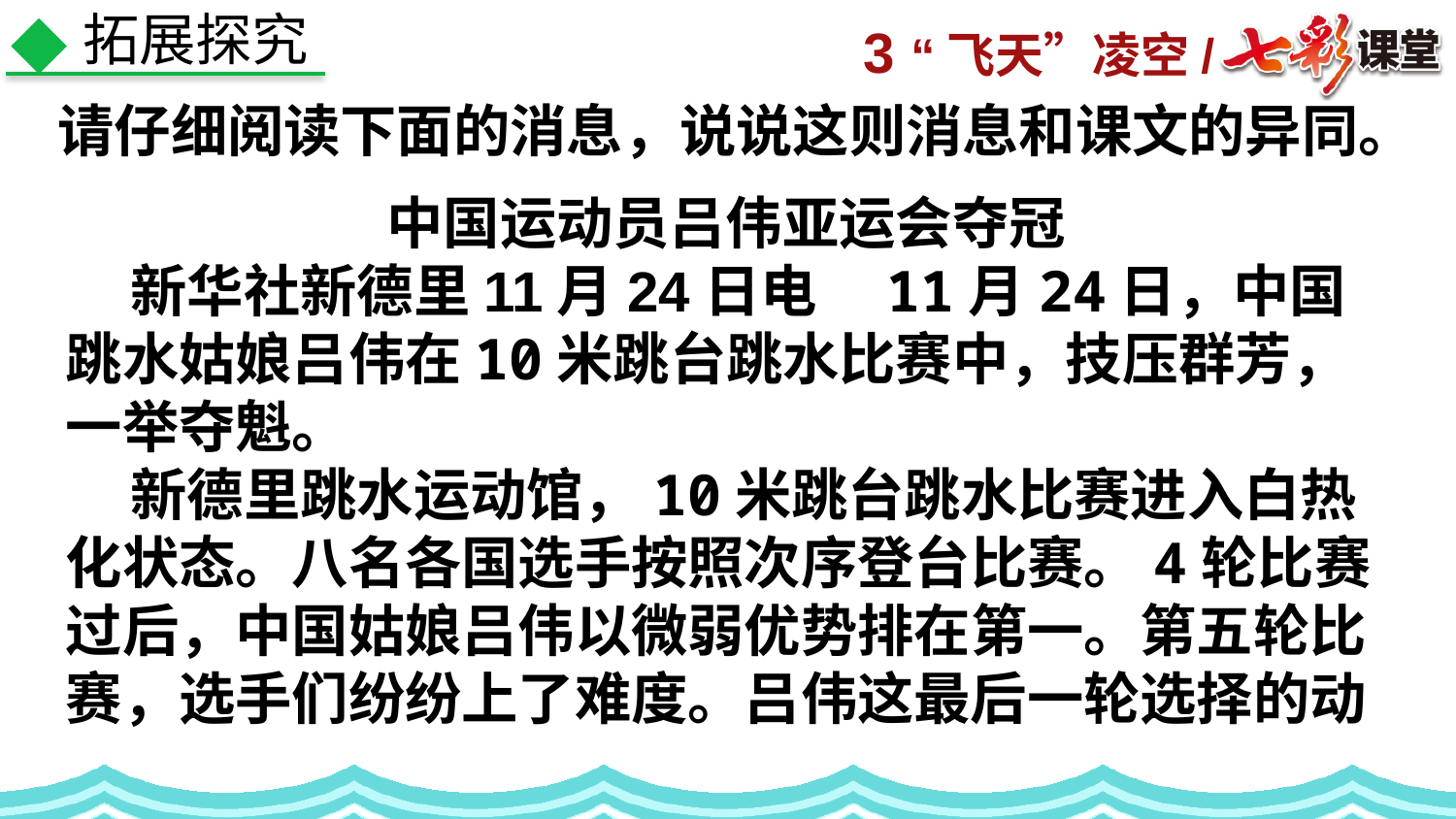

拓展探究

请仔细阅读下面的消息，说说这则消息和课文的异同。
中国运动员吕伟亚运会夺冠
    新华社新德里11月24日电　11月24日，中国跳水姑娘吕伟在10米跳台跳水比赛中，技压群芳，一举夺魁。
    新德里跳水运动馆，10米跳台跳水比赛进入白热化状态。八名各国选手按照次序登台比赛。4轮比赛过后，中国姑娘吕伟以微弱优势排在第一。第五轮比赛，选手们纷纷上了难度。吕伟这最后一轮选择的动